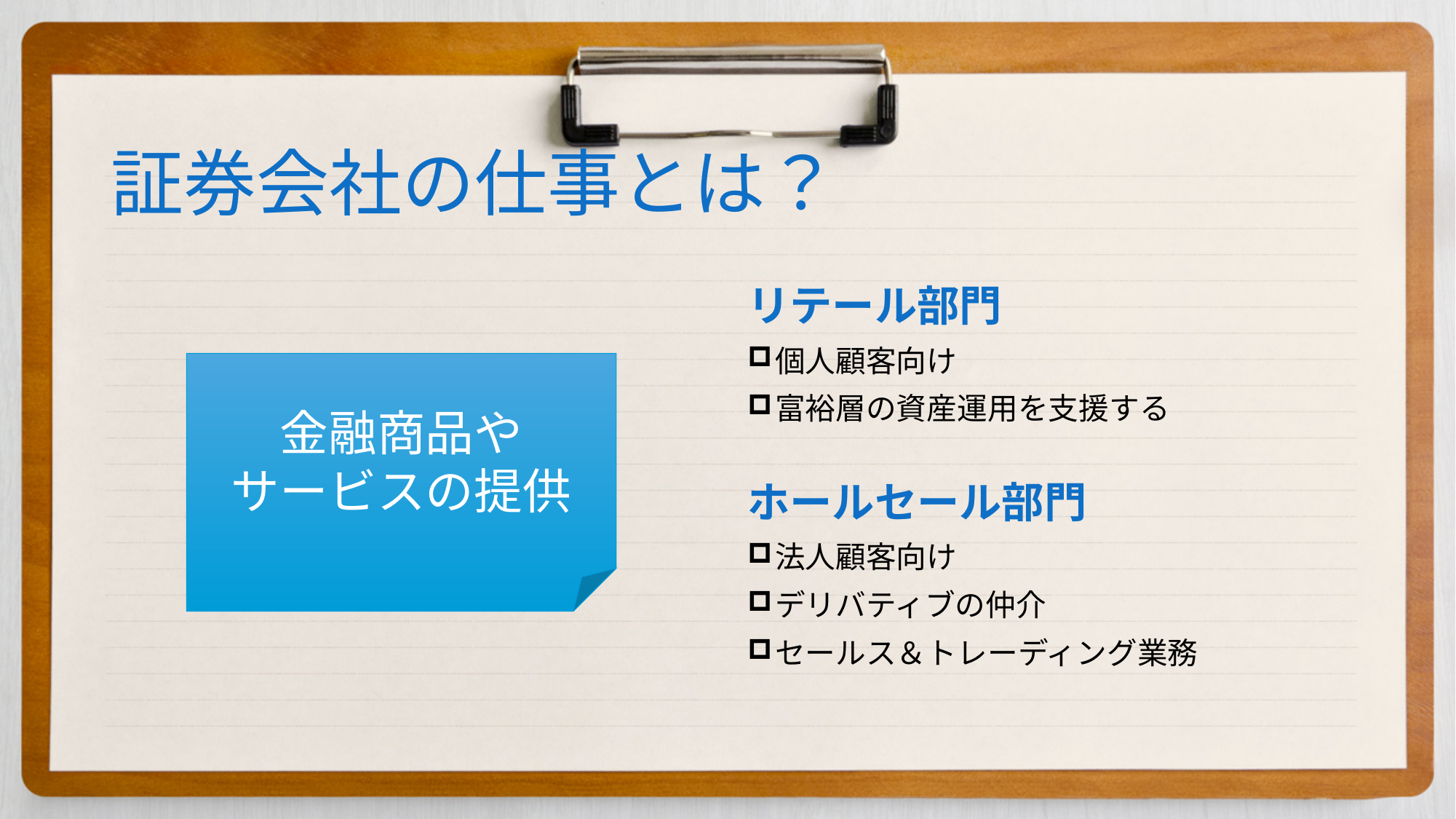

# 証券会社の仕事とは？
リテール部門
個人顧客向け
富裕層の資産運用を支援する
ホールセール部門
法人顧客向け
デリバティブの仲介
セールス＆トレーディング業務
金融商品や
サービスの提供